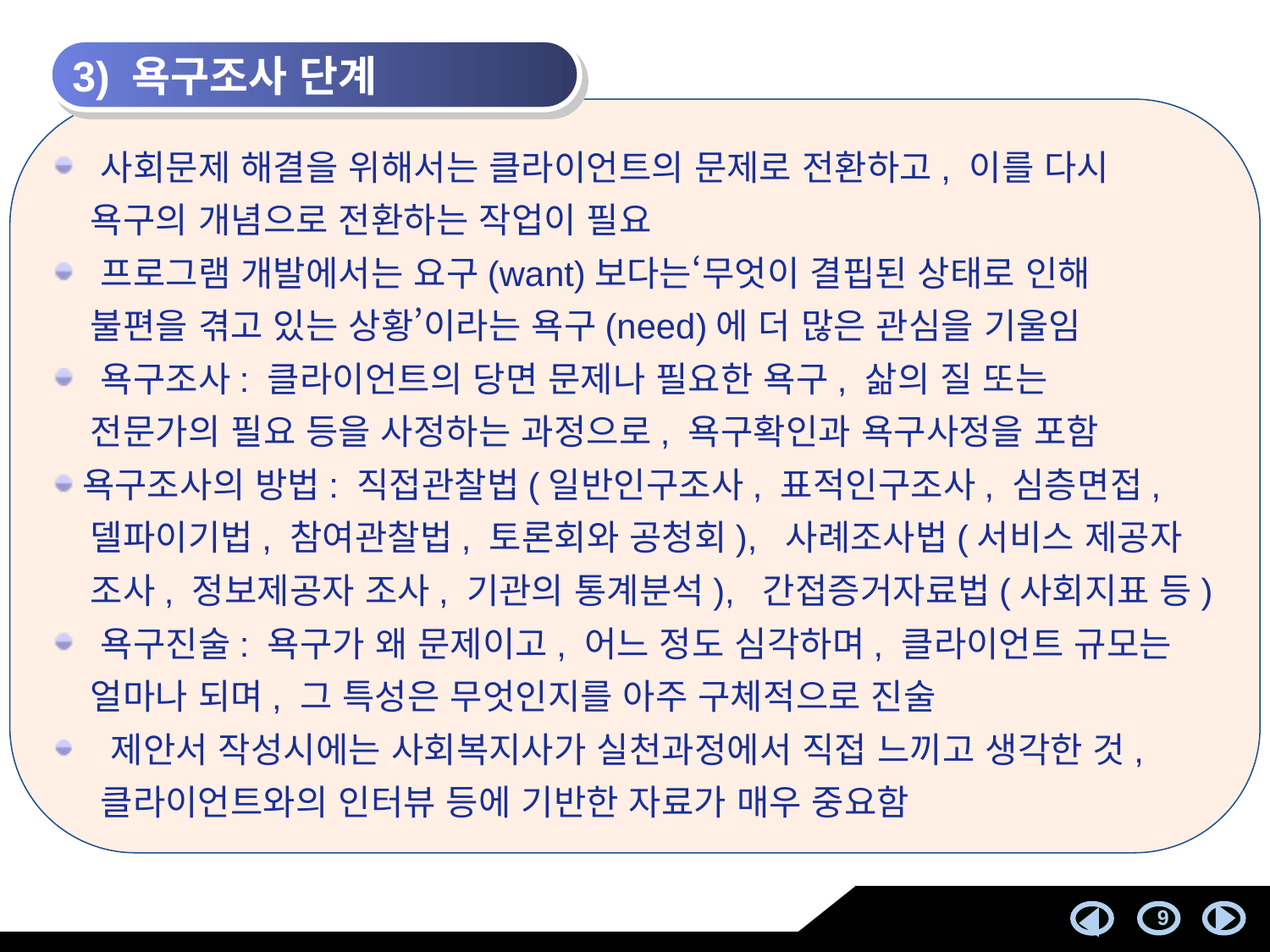

3) 욕구조사 단계

 사회문제 해결을 위해서는 클라이언트의 문제로 전환하고, 이를 다시
   욕구의 개념으로 전환하는 작업이 필요
 프로그램 개발에서는 요구(want)보다는‘무엇이 결핍된 상태로 인해
   불편을 겪고 있는 상황’이라는 욕구(need)에 더 많은 관심을 기울임
 욕구조사: 클라이언트의 당면 문제나 필요한 욕구, 삶의 질 또는
   전문가의 필요 등을 사정하는 과정으로, 욕구확인과 욕구사정을 포함
욕구조사의 방법: 직접관찰법(일반인구조사, 표적인구조사, 심층면접,
   델파이기법, 참여관찰법, 토론회와 공청회),  사례조사법(서비스 제공자
   조사, 정보제공자 조사, 기관의 통계분석),  간접증거자료법(사회지표 등)
 욕구진술: 욕구가 왜 문제이고, 어느 정도 심각하며, 클라이언트 규모는
   얼마나 되며, 그 특성은 무엇인지를 아주 구체적으로 진술
  제안서 작성시에는 사회복지사가 실천과정에서 직접 느끼고 생각한 것,
    클라이언트와의 인터뷰 등에 기반한 자료가 매우 중요함